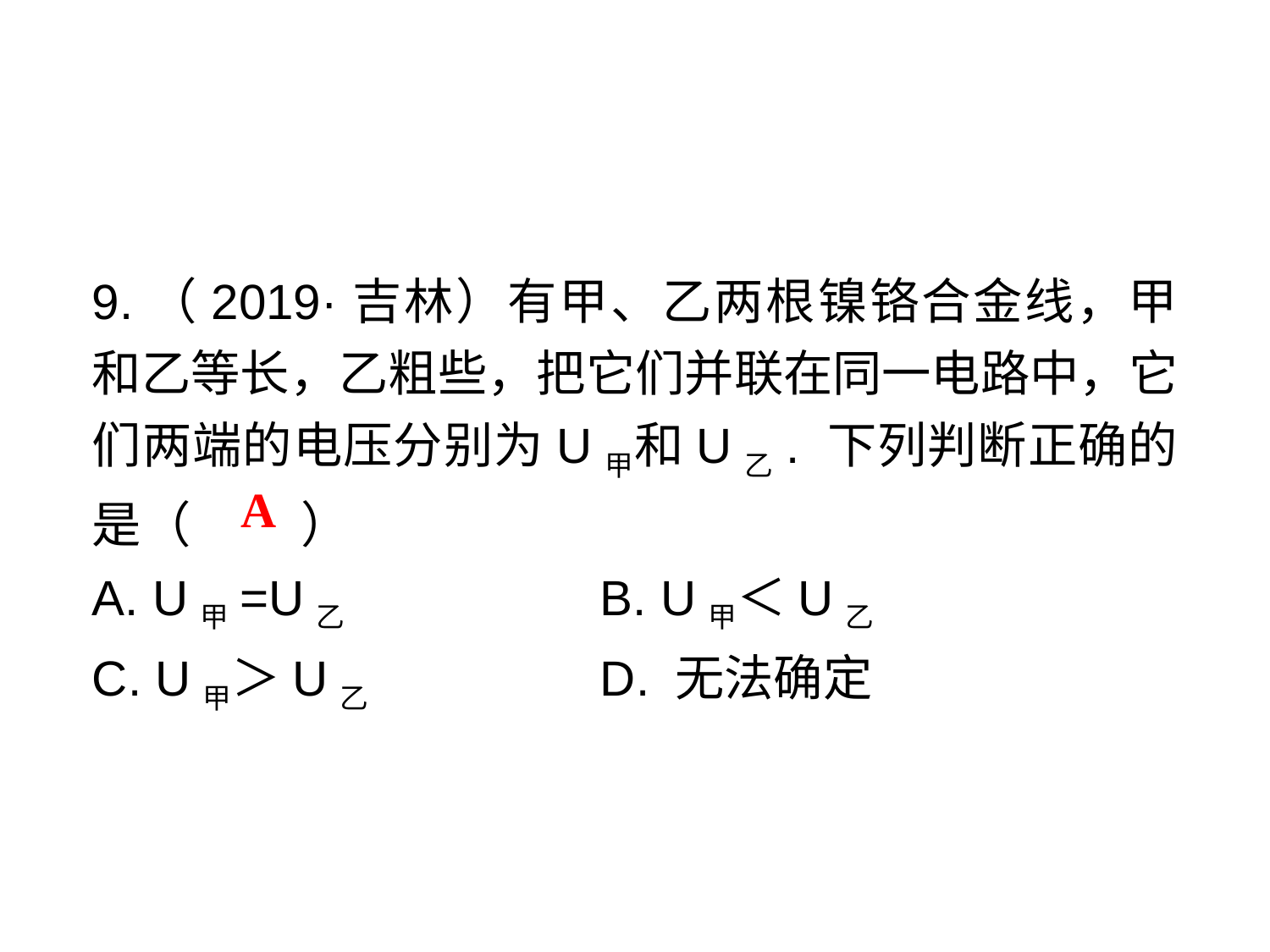

9.（2019·吉林）有甲、乙两根镍铬合金线，甲和乙等长，乙粗些，把它们并联在同一电路中，它们两端的电压分别为U甲和U乙. 下列判断正确的是（　 　）
A. U甲=U乙               	B. U甲＜U乙
C. U甲＞U乙                	D. 无法确定
A